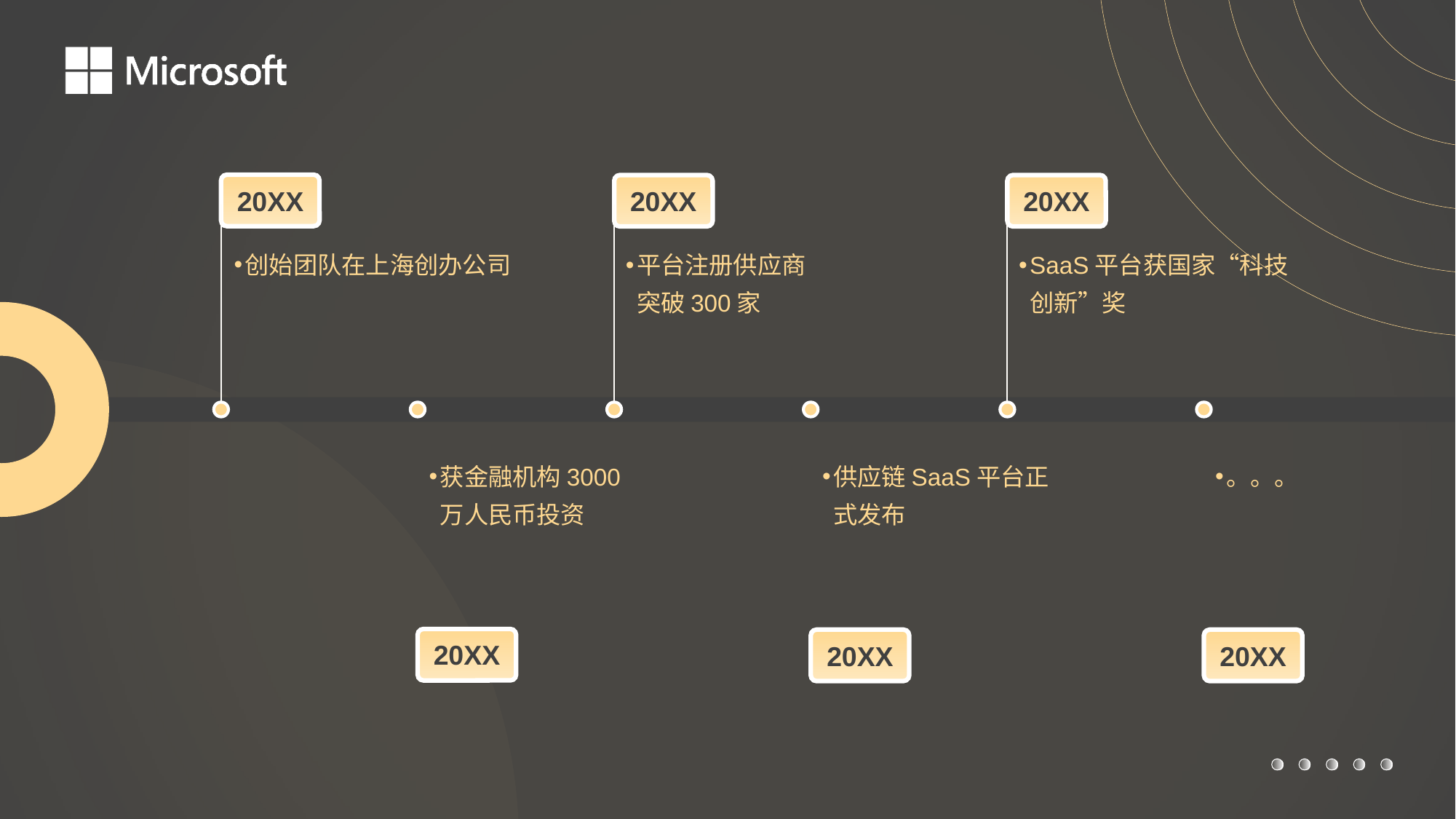

20XX

20XX

20XX
创始团队在上海创办公司
平台注册供应商突破300家
SaaS平台获国家“科技创新”奖

20XX

20XX

20XX
获金融机构3000万人民币投资
供应链SaaS平台正式发布
。。。